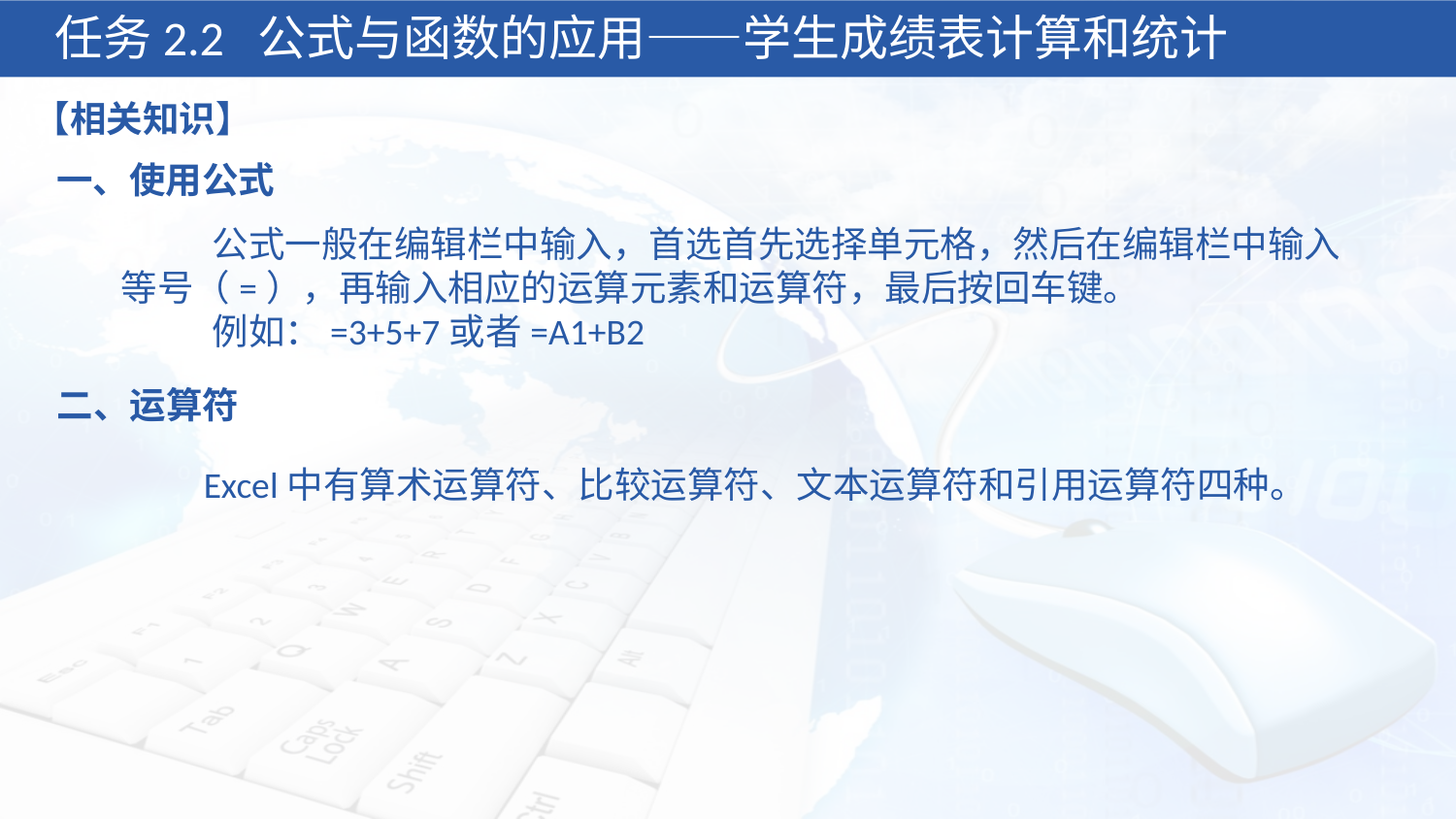

任务2.2  公式与函数的应用——学生成绩表计算和统计
【相关知识】
一、使用公式
          公式一般在编辑栏中输入，首选首先选择单元格，然后在编辑栏中输入等号（=），再输入相应的运算元素和运算符，最后按回车键。
          例如：=3+5+7或者=A1+B2
二、运算符
          Excel中有算术运算符、比较运算符、文本运算符和引用运算符四种。